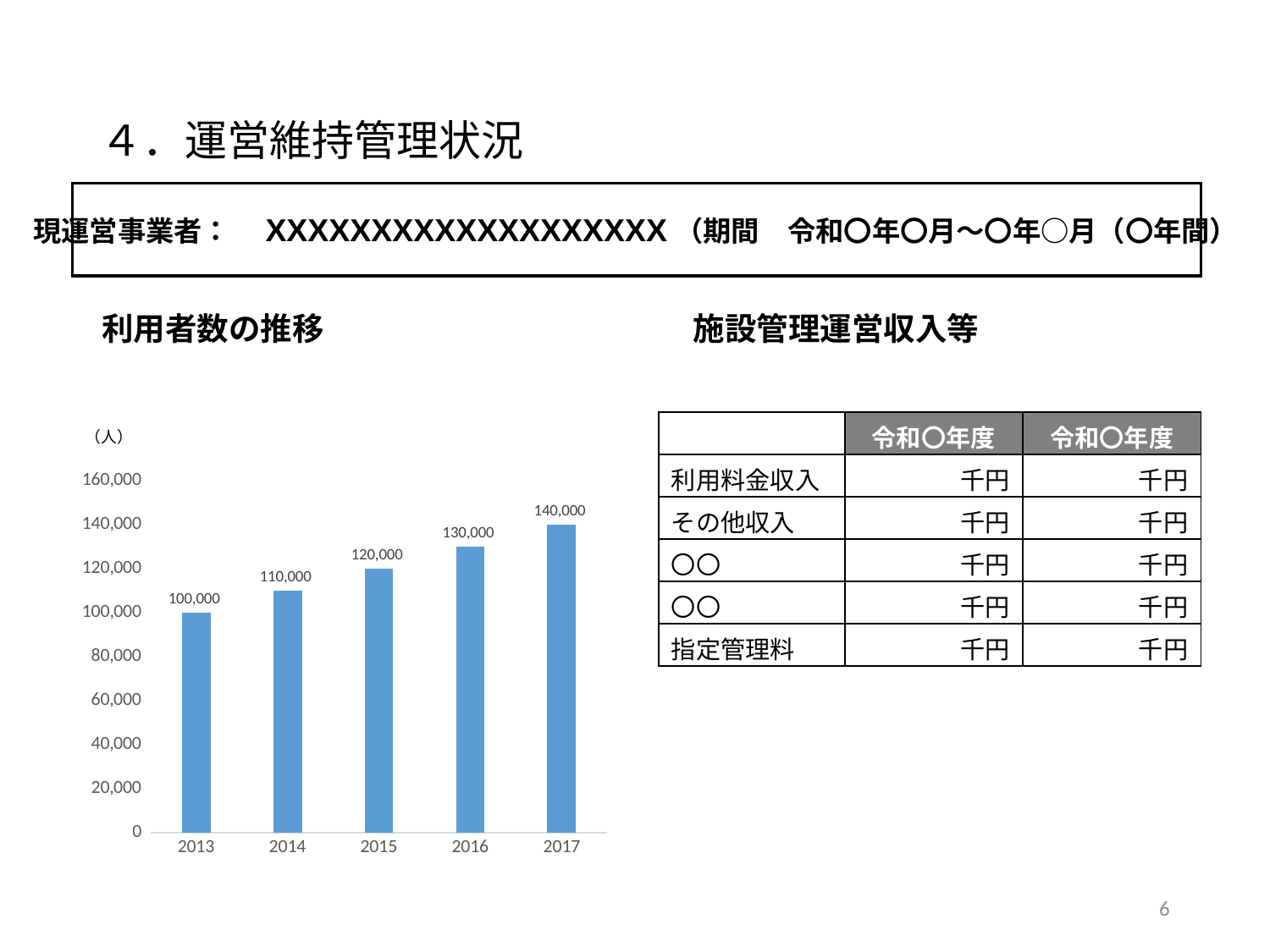

# ４．運営維持管理状況

現運営事業者：　XXXXXXXXXXXXXXXXXXX（期間　令和〇年〇月～〇年○月（〇年間）
利用者数の推移
施設管理運営収入等
|  | 令和〇年度 | 令和〇年度 |
| --- | --- | --- |
| 利用料金収入 | 千円 | 千円 |
| その他収入 | 千円 | 千円 |
| 〇〇 | 千円 | 千円 |
| 〇〇 | 千円 | 千円 |
| 指定管理料 | 千円 | 千円 |

### Chart

| Category | 利用者数 |
|---|---|
| 2013 | 100000.0 |
| 2014 | 110000.0 |
| 2015 | 120000.0 |
| 2016 | 130000.0 |
| 2017 | 140000.0 |
6